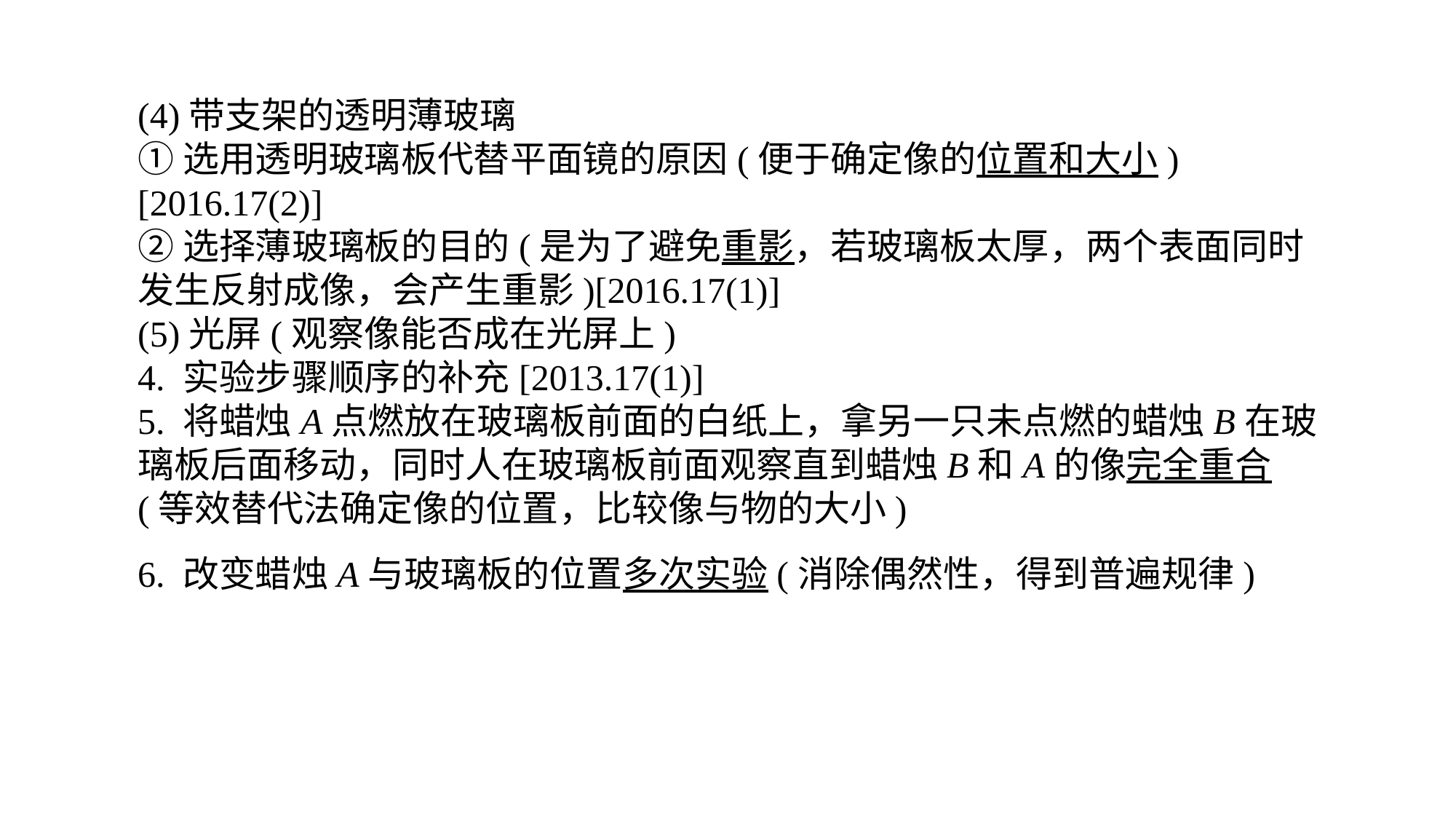

(4)带支架的透明薄玻璃①选用透明玻璃板代替平面镜的原因(便于确定像的位置和大小)[2016.17(2)]②选择薄玻璃板的目的(是为了避免重影，若玻璃板太厚，两个表面同时发生反射成像，会产生重影)[2016.17(1)](5)光屏(观察像能否成在光屏上)4. 实验步骤顺序的补充[2013.17(1)]5. 将蜡烛A点燃放在玻璃板前面的白纸上，拿另一只未点燃的蜡烛B在玻璃板后面移动，同时人在玻璃板前面观察直到蜡烛B和A的像完全重合(等效替代法确定像的位置，比较像与物的大小)6. 改变蜡烛A与玻璃板的位置多次实验(消除偶然性，得到普遍规律)